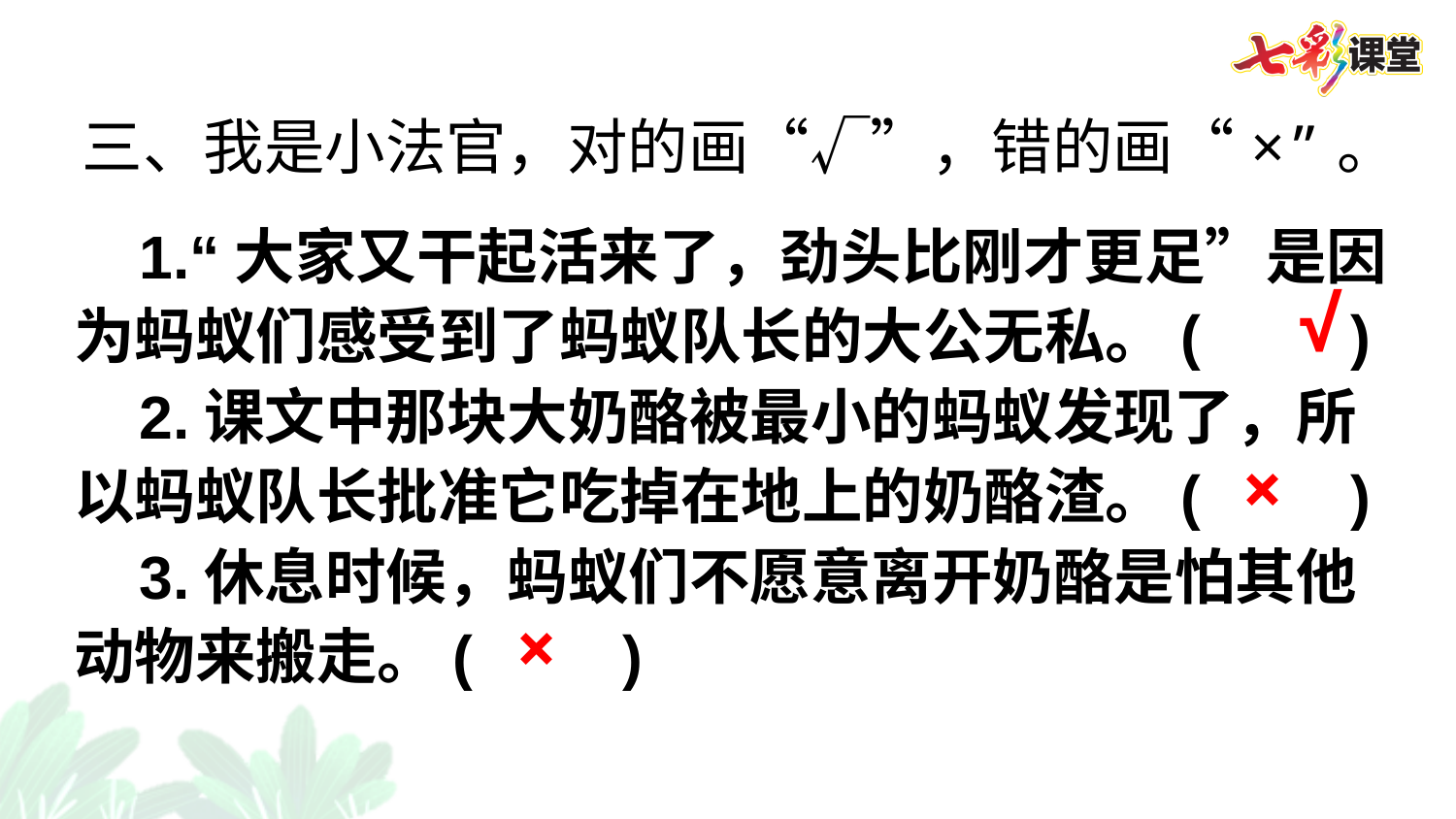

三、我是小法官，对的画“√”，错的画“×”。
  1.“大家又干起活来了，劲头比刚才更足”是因为蚂蚁们感受到了蚂蚁队长的大公无私。(　　)
  2.课文中那块大奶酪被最小的蚂蚁发现了，所以蚂蚁队长批准它吃掉在地上的奶酪渣。(　　)
  3.休息时候，蚂蚁们不愿意离开奶酪是怕其他动物来搬走。(　　)
√
×
×